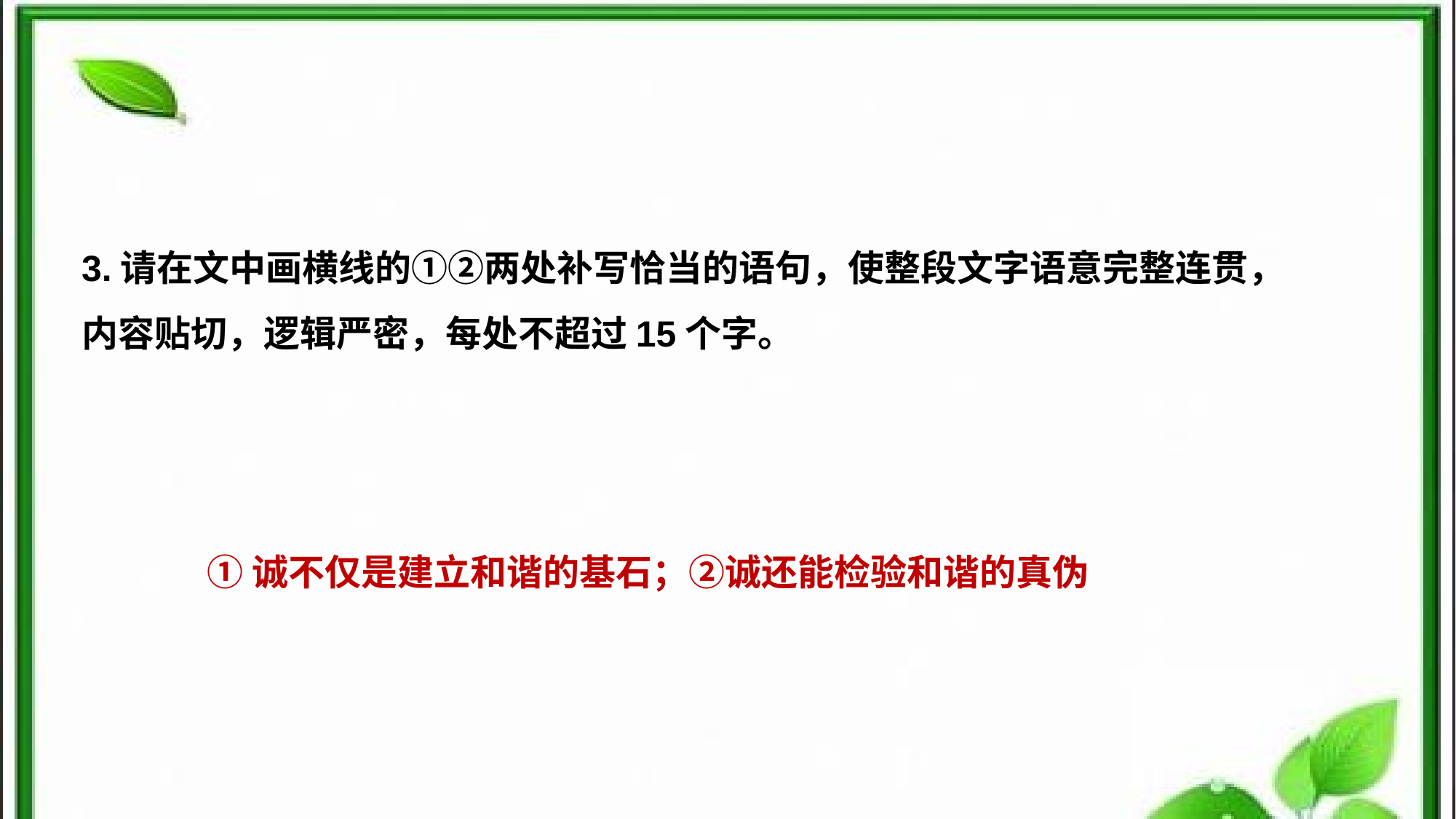

3.请在文中画横线的①②两处补写恰当的语句，使整段文字语意完整连贯，内容贴切，逻辑严密，每处不超过15个字。
①诚不仅是建立和谐的基石；②诚还能检验和谐的真伪